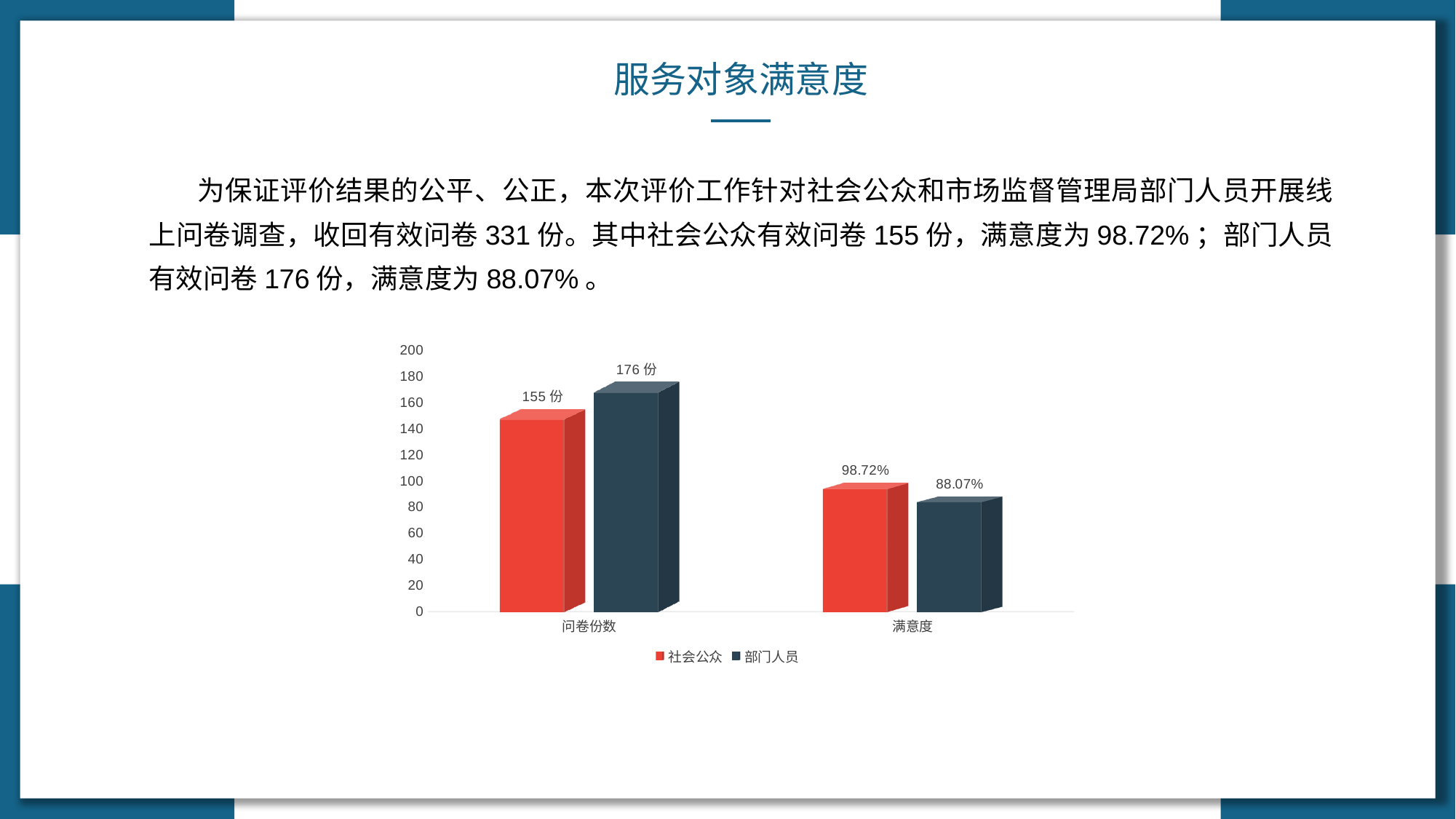

服务对象满意度
为保证评价结果的公平、公正，本次评价工作针对社会公众和市场监督管理局部门人员开展线上问卷调查，收回有效问卷331份。其中社会公众有效问卷155份，满意度为98.72%；部门人员有效问卷176份，满意度为88.07%。

### Chart

| Category | 社会公众 | 部门人员 |
|---|---|---|
| 问卷份数 | 155.0 | 176.0 |
| 满意度 | 98.72 | 88.07 |